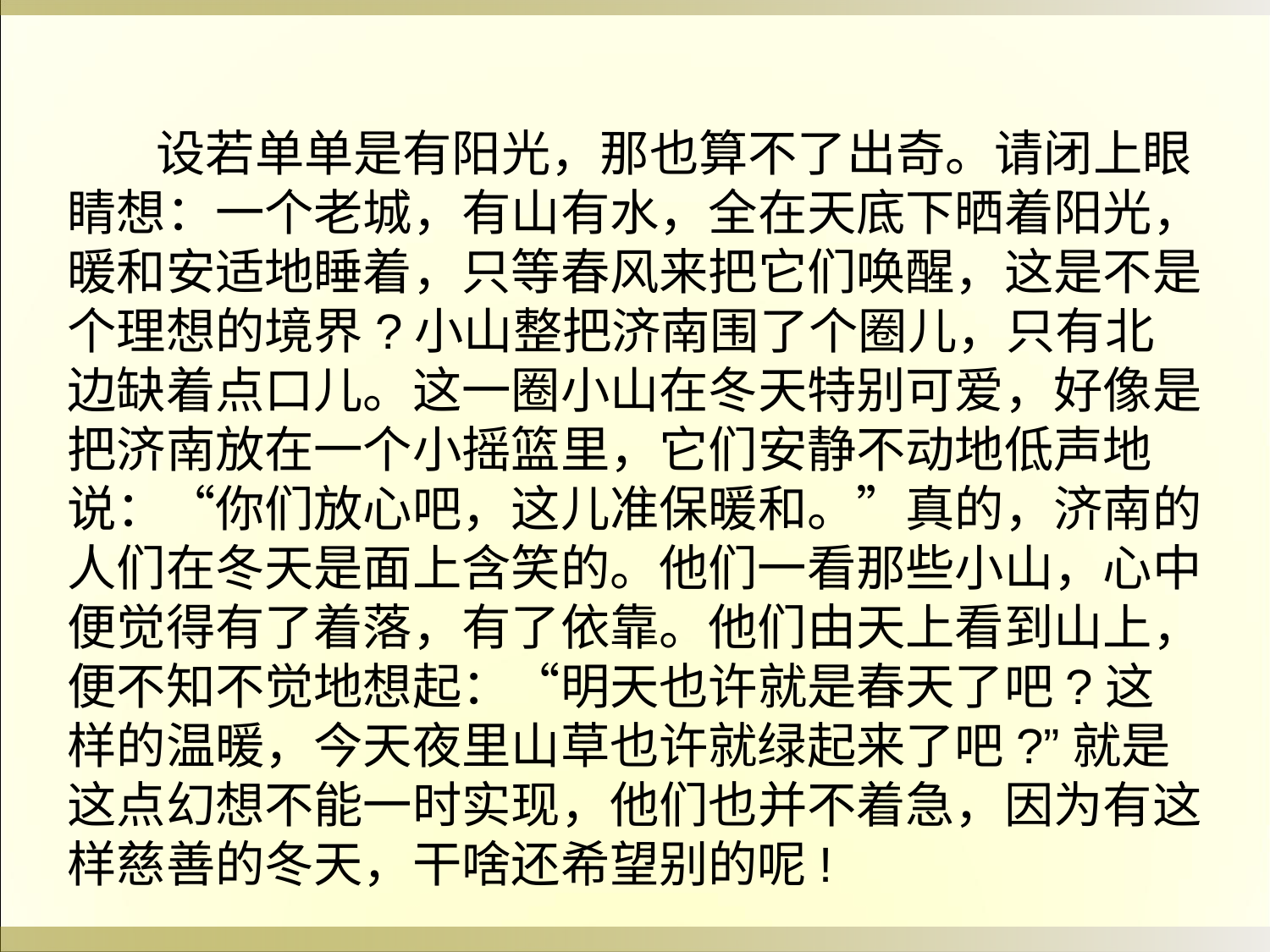

设若单单是有阳光，那也算不了出奇。请闭上眼睛想：一个老城，有山有水，全在天底下晒着阳光，暖和安适地睡着，只等春风来把它们唤醒，这是不是个理想的境界?小山整把济南围了个圈儿，只有北边缺着点口儿。这一圈小山在冬天特别可爱，好像是把济南放在一个小摇篮里，它们安静不动地低声地说：“你们放心吧，这儿准保暖和。”真的，济南的人们在冬天是面上含笑的。他们一看那些小山，心中便觉得有了着落，有了依靠。他们由天上看到山上，便不知不觉地想起：“明天也许就是春天了吧?这样的温暖，今天夜里山草也许就绿起来了吧?”就是这点幻想不能一时实现，他们也并不着急，因为有这样慈善的冬天，干啥还希望别的呢!